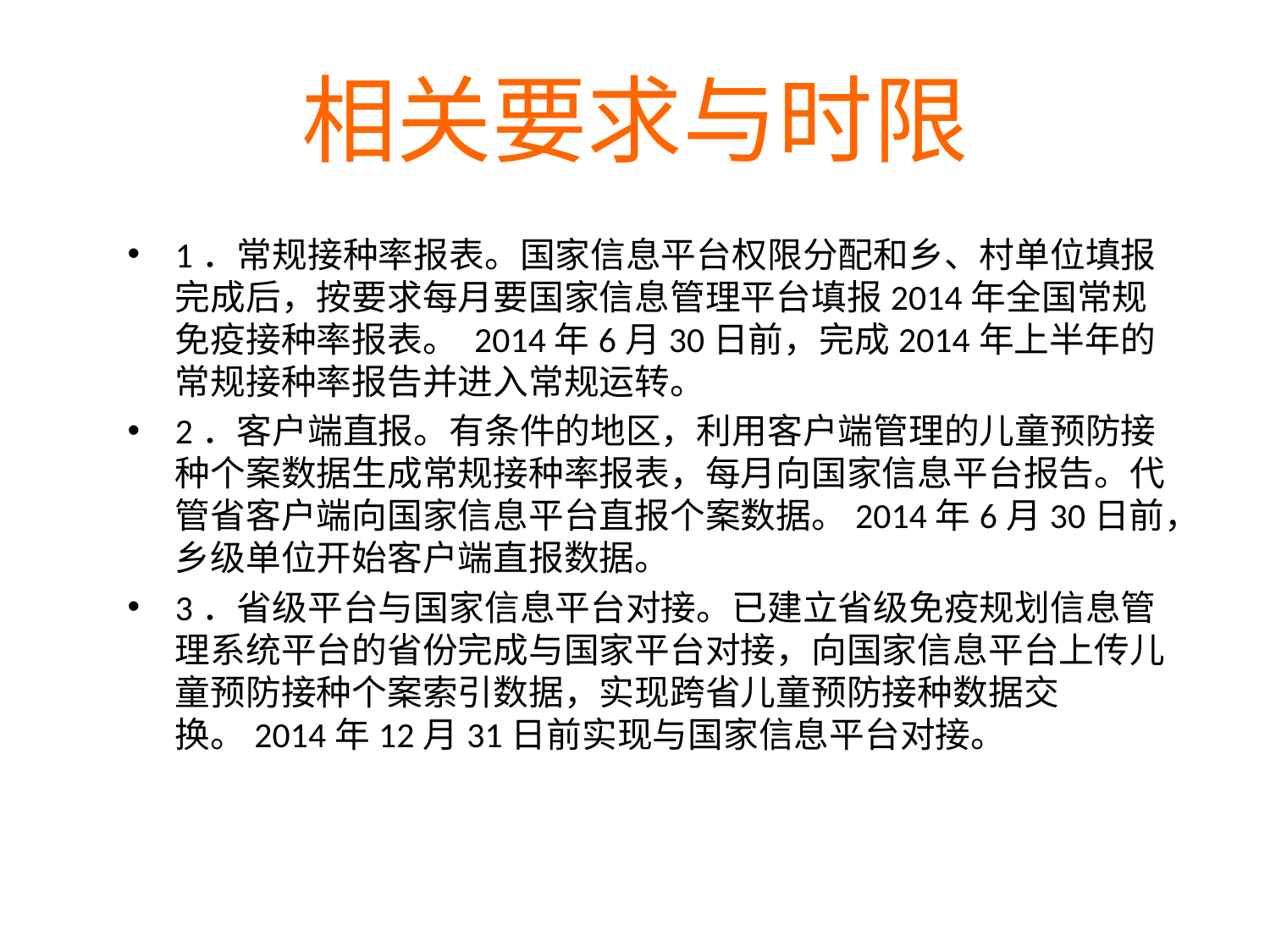

# 相关要求与时限
1．常规接种率报表。国家信息平台权限分配和乡、村单位填报完成后，按要求每月要国家信息管理平台填报2014年全国常规免疫接种率报表。 2014年6月30日前，完成2014年上半年的常规接种率报告并进入常规运转。
2．客户端直报。有条件的地区，利用客户端管理的儿童预防接种个案数据生成常规接种率报表，每月向国家信息平台报告。代管省客户端向国家信息平台直报个案数据。2014年6月30日前，乡级单位开始客户端直报数据。
3．省级平台与国家信息平台对接。已建立省级免疫规划信息管理系统平台的省份完成与国家平台对接，向国家信息平台上传儿童预防接种个案索引数据，实现跨省儿童预防接种数据交换。2014年12月31日前实现与国家信息平台对接。